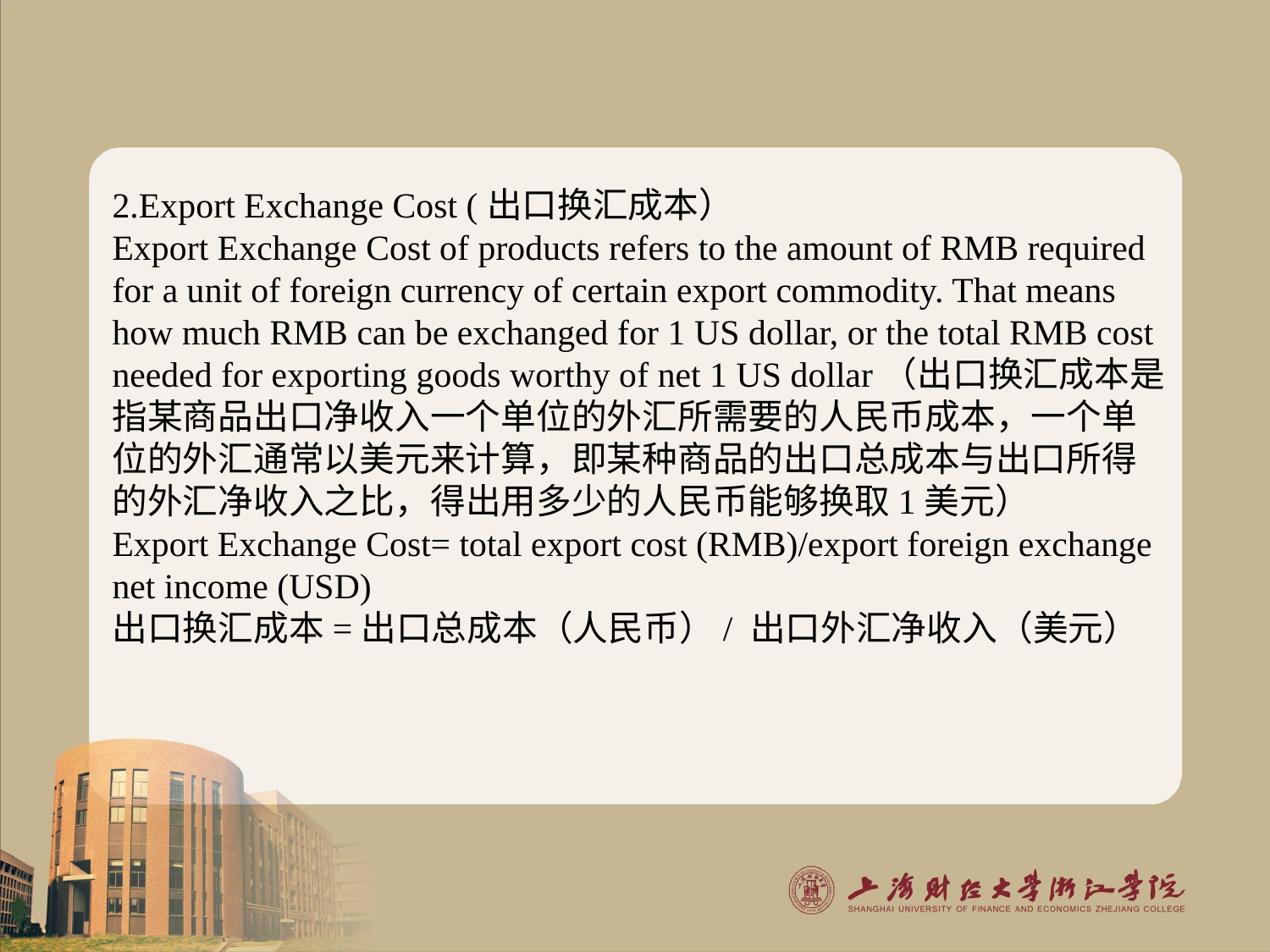

#
2.Export Exchange Cost (出口换汇成本）
Export Exchange Cost of products refers to the amount of RMB required for a unit of foreign currency of certain export commodity. That means how much RMB can be exchanged for 1 US dollar, or the total RMB cost needed for exporting goods worthy of net 1 US dollar（出口换汇成本是指某商品出口净收入一个单位的外汇所需要的人民币成本，一个单位的外汇通常以美元来计算，即某种商品的出口总成本与出口所得的外汇净收入之比，得出用多少的人民币能够换取1美元）
Export Exchange Cost= total export cost (RMB)/export foreign exchange net income (USD)
出口换汇成本=出口总成本（人民币）/ 出口外汇净收入（美元）